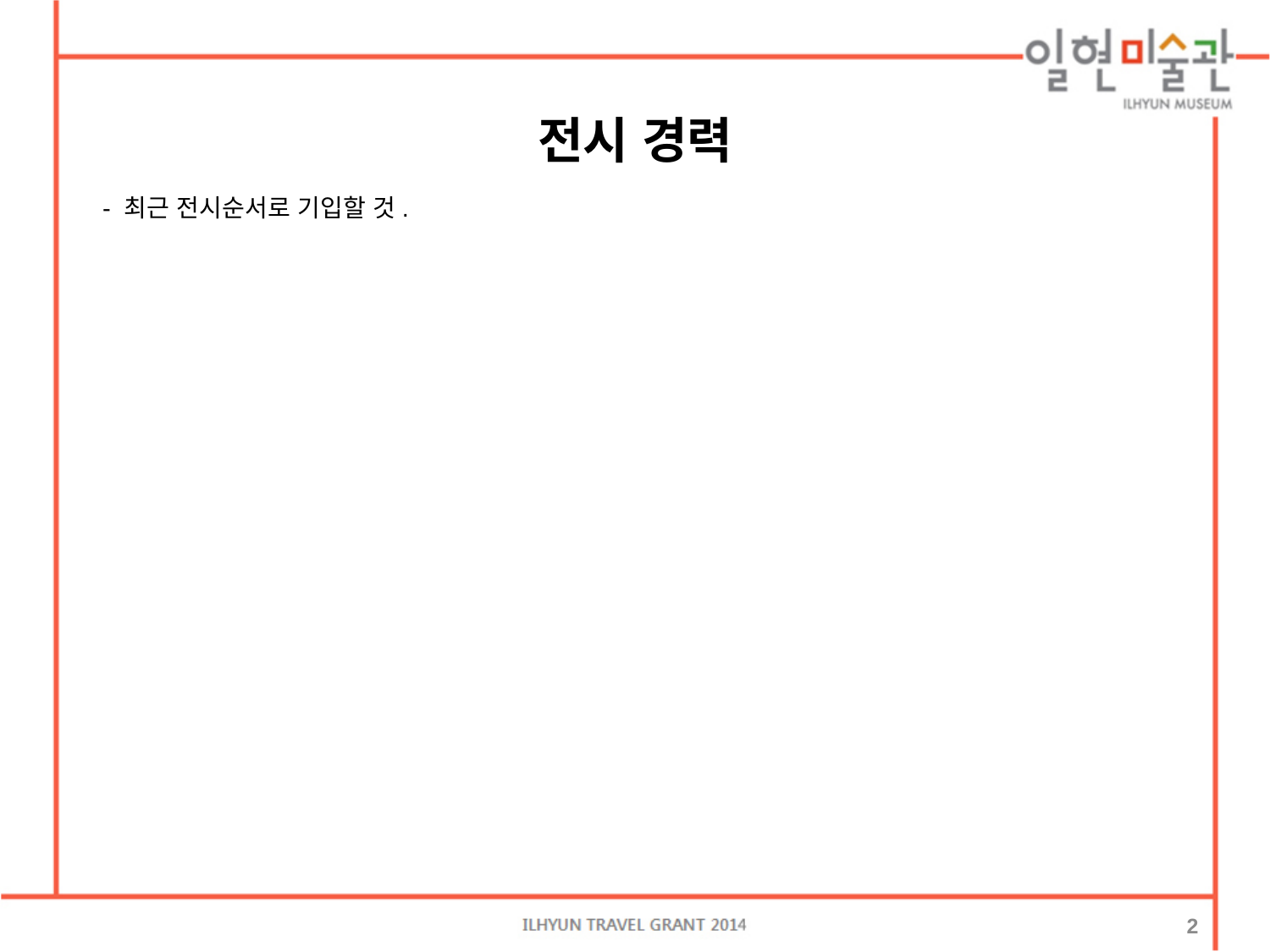

전시 경력
     - 최근 전시순서로 기입할 것.

2